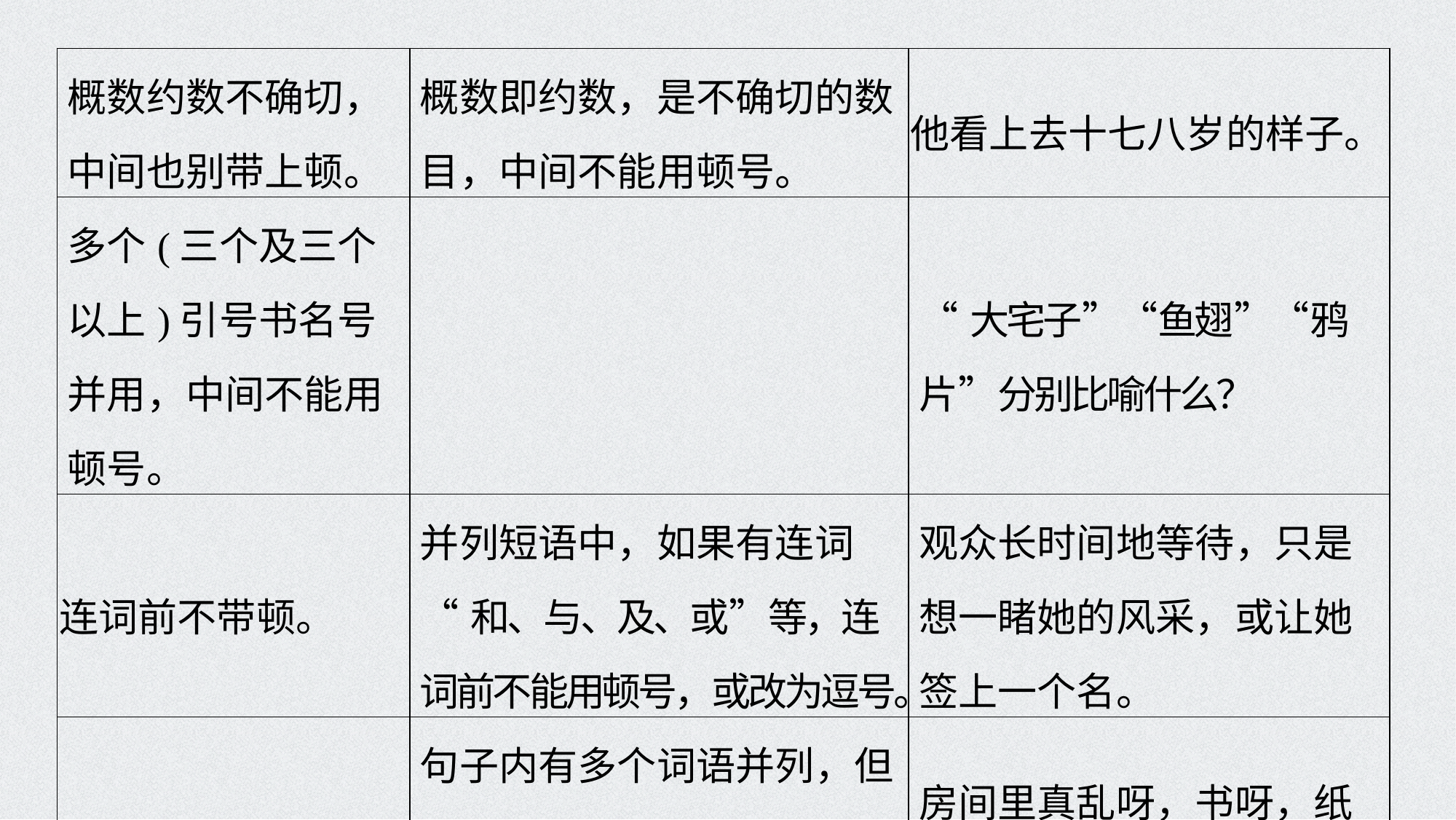

| 概数约数不确切，中间也别带上顿。 | 概数即约数，是不确切的数目，中间不能用顿号。 | 他看上去十七八岁的样子。 |
| --- | --- | --- |
| 多个(三个及三个以上)引号书名号并用，中间不能用顿号。 |  | “大宅子”“鱼翅”“鸦片”分别比喻什么？ |
| 连词前不带顿。 | 并列短语中，如果有连词 “和、与、及、或”等，连词前不能用顿号，或改为逗号。 | 观众长时间地等待，只是想一睹她的风采，或让她签上一个名。 |
| 并列词语带语气词，打逗不打顿。 | 句子内有多个词语并列，但同时又都带了语气词，停顿时间就自然长了些，之间不能用顿号。 | 房间里真乱呀，书呀，纸呀，椅子呀，衣服呀……乱七八糟。 |